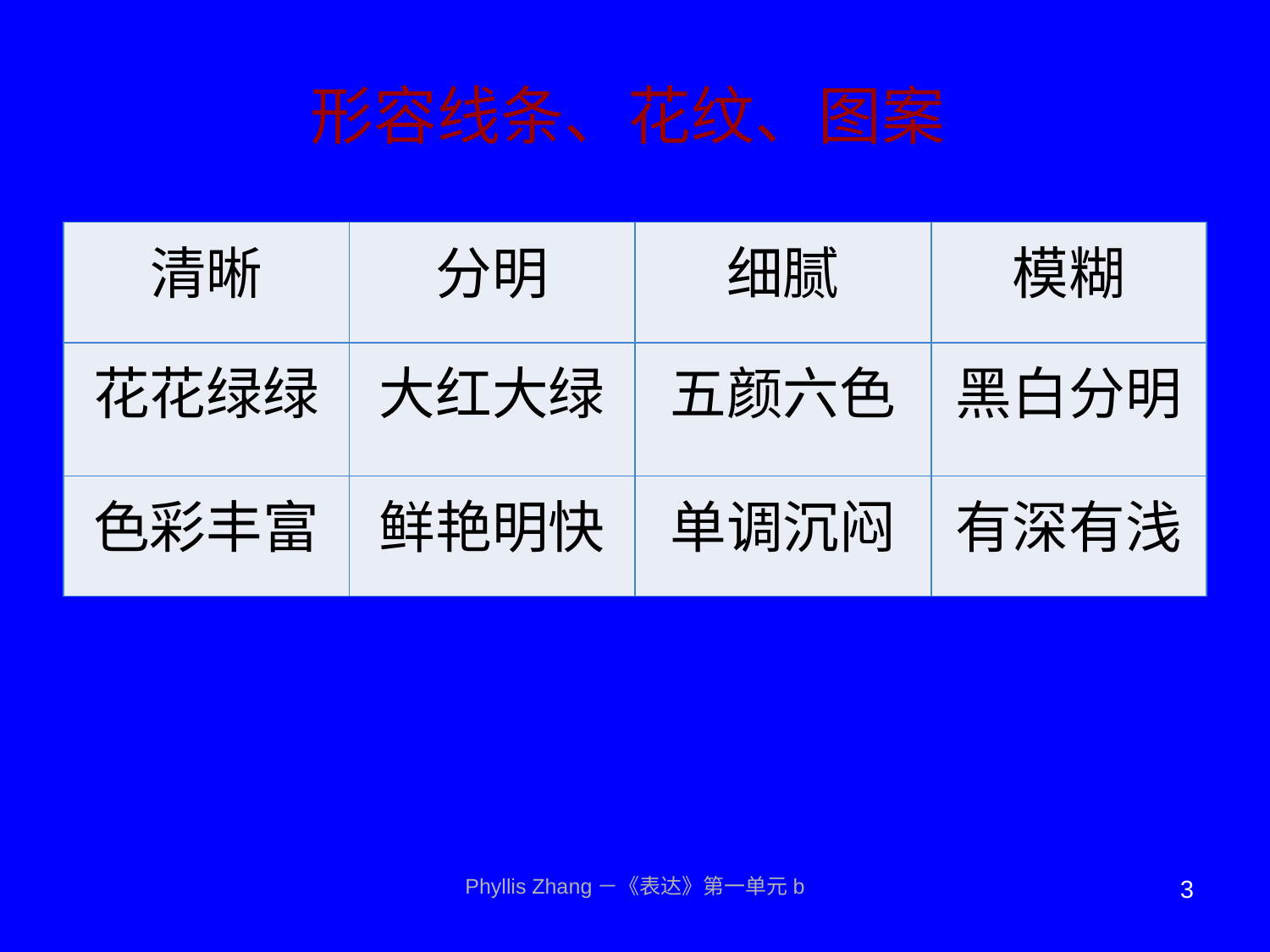

# 形容线条、花纹、图案
| 清晰 | 分明 | 细腻 | 模糊 |
| --- | --- | --- | --- |
| 花花绿绿 | 大红大绿 | 五颜六色 | 黑白分明 |
| 色彩丰富 | 鲜艳明快 | 单调沉闷 | 有深有浅 |
Phyllis Zhang－《表达》第一单元b
3